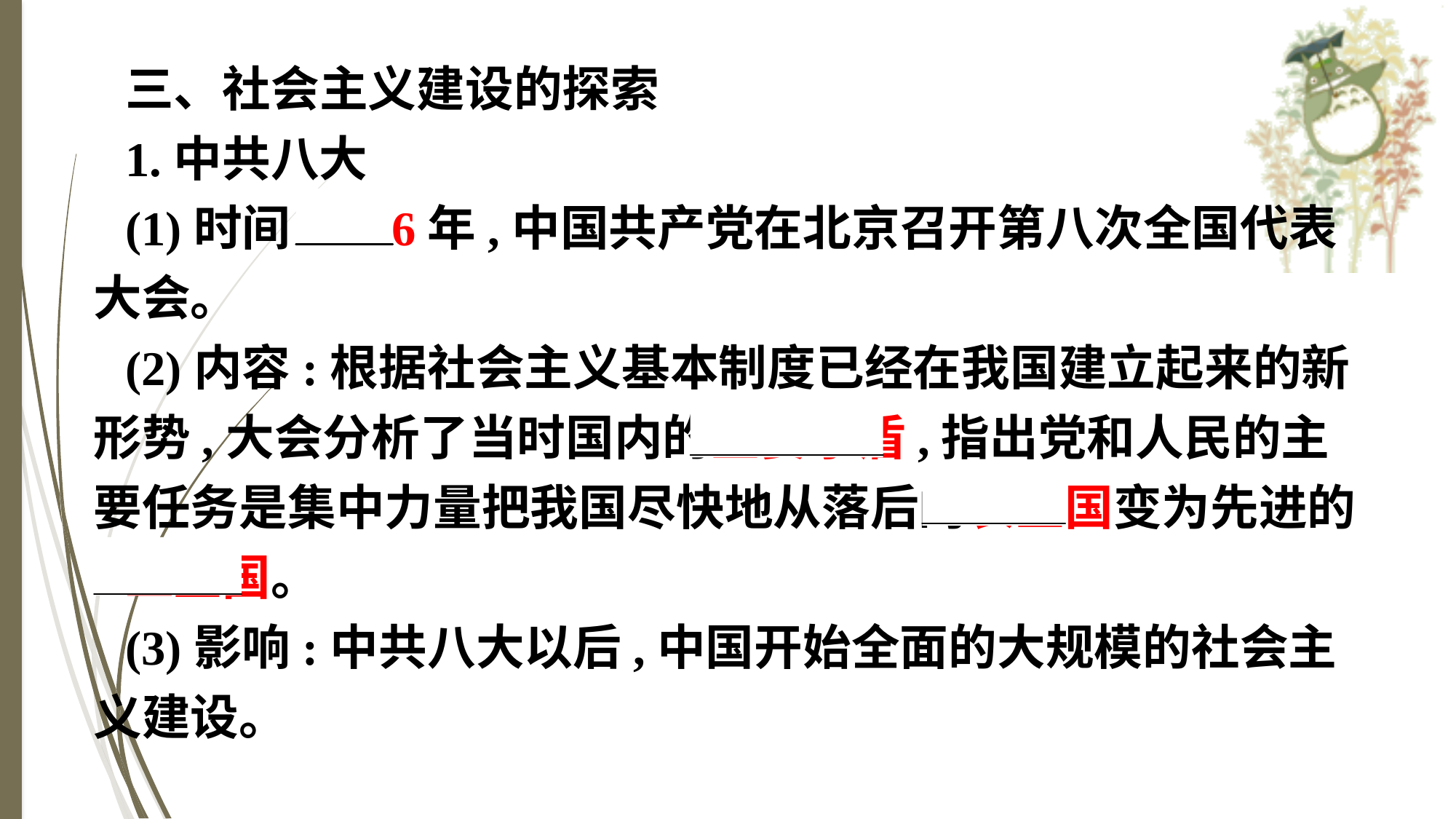

三、社会主义建设的探索
1.中共八大
(1)时间:1956年,中国共产党在北京召开第八次全国代表大会。
(2)内容:根据社会主义基本制度已经在我国建立起来的新形势,大会分析了当时国内的主要矛盾,指出党和人民的主要任务是集中力量把我国尽快地从落后的农业国变为先进的
工业国。
(3)影响:中共八大以后,中国开始全面的大规模的社会主义建设。